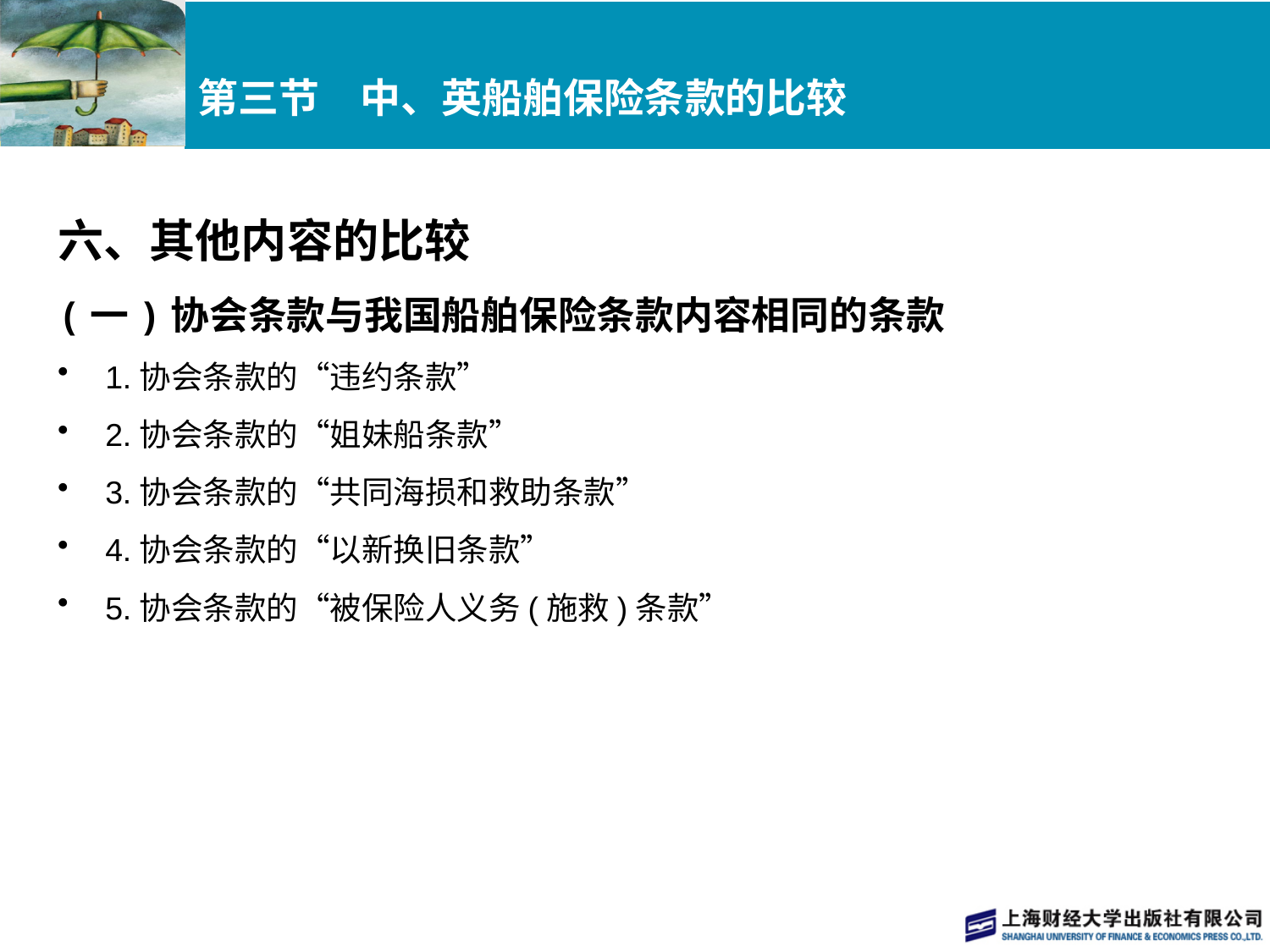

# 第三节　中、英船舶保险条款的比较
六、其他内容的比较
(一)协会条款与我国船舶保险条款内容相同的条款
1.协会条款的“违约条款”
2.协会条款的“姐妹船条款”
3.协会条款的“共同海损和救助条款”
4.协会条款的“以新换旧条款”
5.协会条款的“被保险人义务(施救)条款”